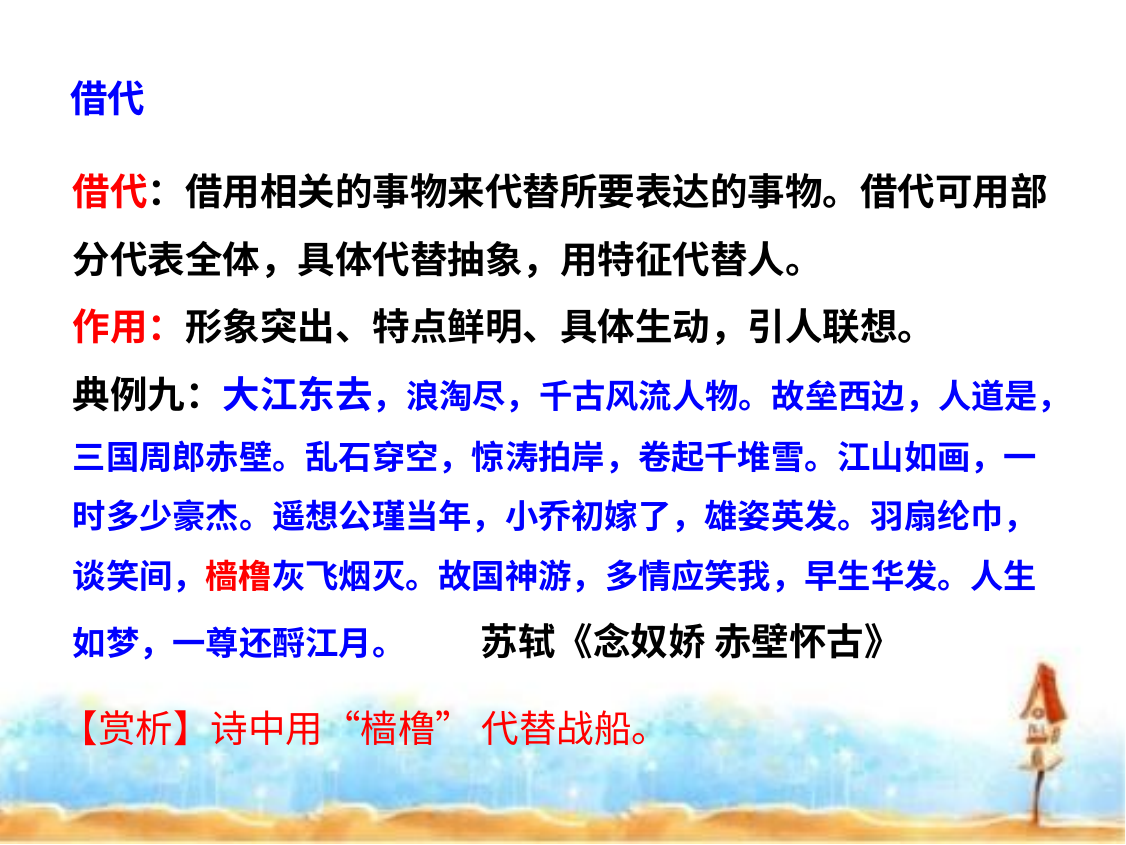

借代
借代：借用相关的事物来代替所要表达的事物。借代可用部分代表全体，具体代替抽象，用特征代替人。
作用：形象突出、特点鲜明、具体生动，引人联想。
典例九：大江东去，浪淘尽，千古风流人物。故垒西边，人道是，三国周郎赤壁。乱石穿空，惊涛拍岸，卷起千堆雪。江山如画，一时多少豪杰。遥想公瑾当年，小乔初嫁了，雄姿英发。羽扇纶巾，谈笑间，樯橹灰飞烟灭。故国神游，多情应笑我，早生华发。人生如梦，一尊还酹江月。         苏轼《念奴娇 赤壁怀古》
【赏析】诗中用“樯橹” 代替战船。